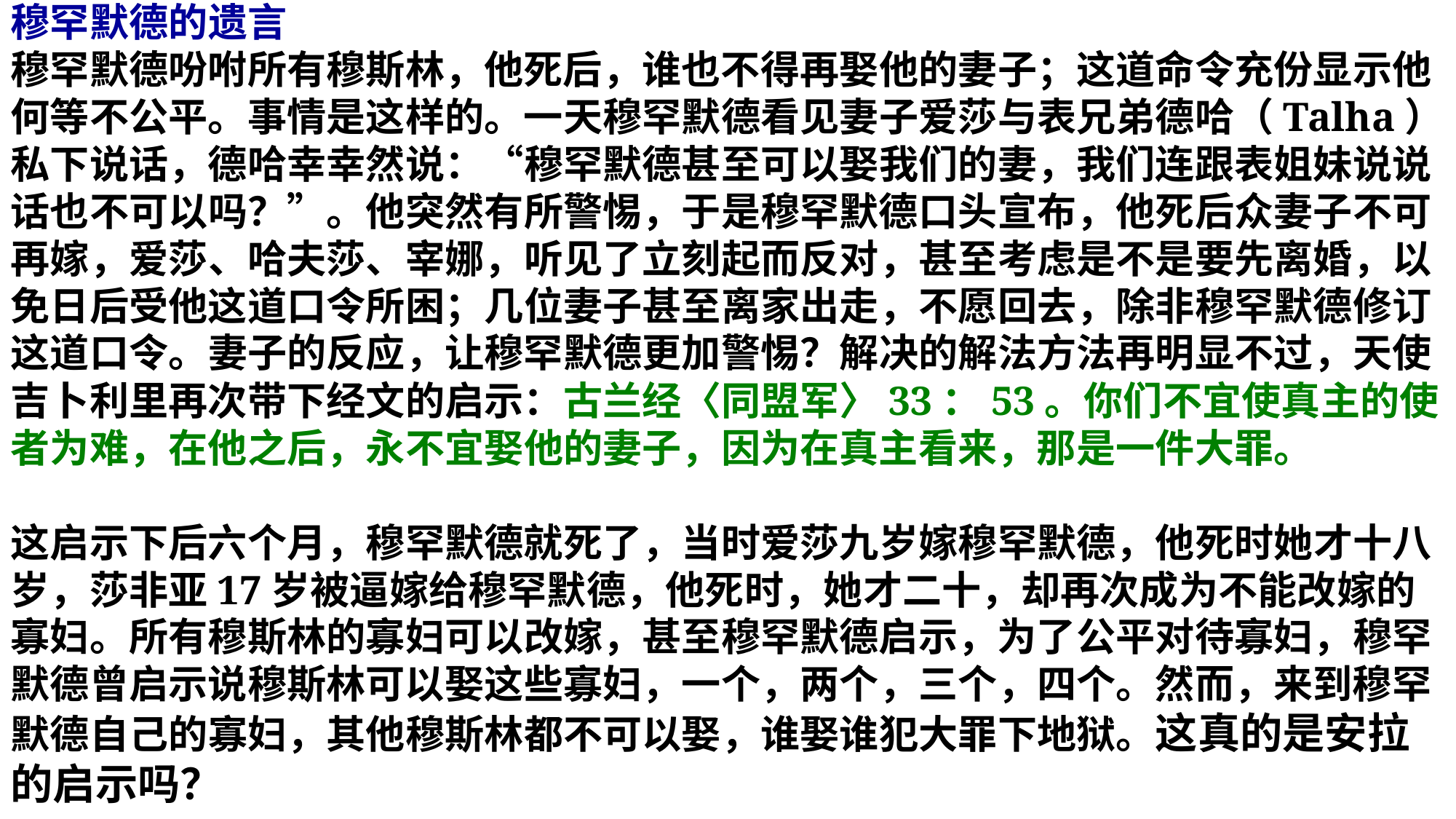

穆罕默德的遗言
穆罕默德吩咐所有穆斯林，他死后，谁也不得再娶他的妻子；这道命令充份显示他何等不公平。事情是这样的。一天穆罕默德看见妻子爱莎与表兄弟德哈（Talha）私下说话，德哈幸幸然说：“穆罕默德甚至可以娶我们的妻，我们连跟表姐妹说说话也不可以吗？”。他突然有所警惕，于是穆罕默德口头宣布，他死后众妻子不可再嫁，爱莎、哈夫莎、宰娜，听见了立刻起而反对，甚至考虑是不是要先离婚，以免日后受他这道口令所困；几位妻子甚至离家出走，不愿回去，除非穆罕默德修订这道口令。妻子的反应，让穆罕默德更加警惕？解决的解法方法再明显不过，天使吉卜利里再次带下经文的启示：古兰经〈同盟军〉33：53。你们不宜使真主的使者为难，在他之后，永不宜娶他的妻子，因为在真主看来，那是一件大罪。

这启示下后六个月，穆罕默德就死了，当时爱莎九岁嫁穆罕默德，他死时她才十八岁，莎非亚17岁被逼嫁给穆罕默德，他死时，她才二十，却再次成为不能改嫁的寡妇。所有穆斯林的寡妇可以改嫁，甚至穆罕默德启示，为了公平对待寡妇，穆罕默德曾启示说穆斯林可以娶这些寡妇，一个，两个，三个，四个。然而，来到穆罕默德自己的寡妇，其他穆斯林都不可以娶，谁娶谁犯大罪下地狱。这真的是安拉的启示吗？